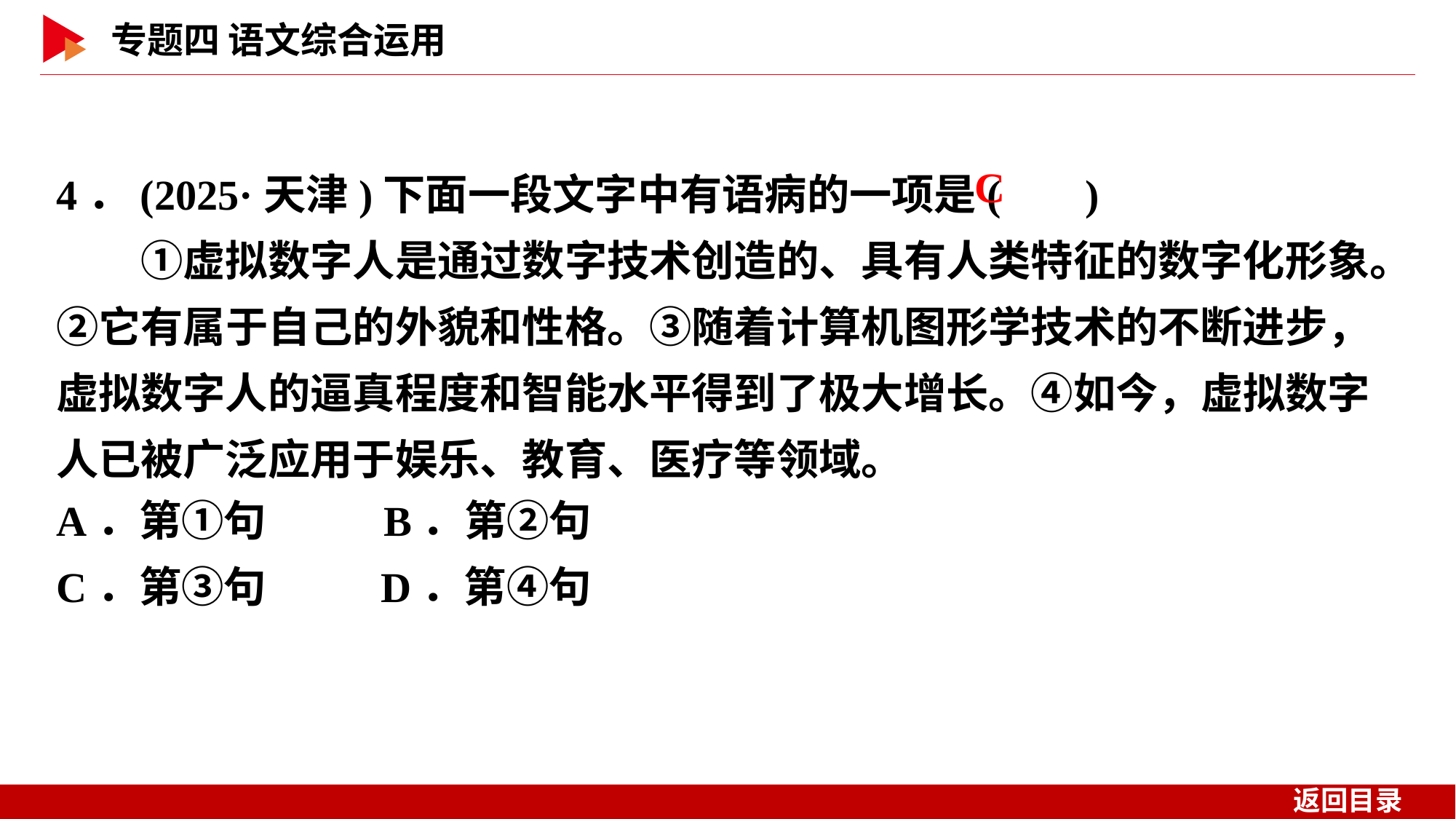

4．(2025·天津)下面一段文字中有语病的一项是(        )
　　①虚拟数字人是通过数字技术创造的、具有人类特征的数字化形象。②它有属于自己的外貌和性格。③随着计算机图形学技术的不断进步，虚拟数字人的逼真程度和智能水平得到了极大增长。④如今，虚拟数字人已被广泛应用于娱乐、教育、医疗等领域。
   C
A．第①句　　	B．第②句
C．第③句	          D．第④句